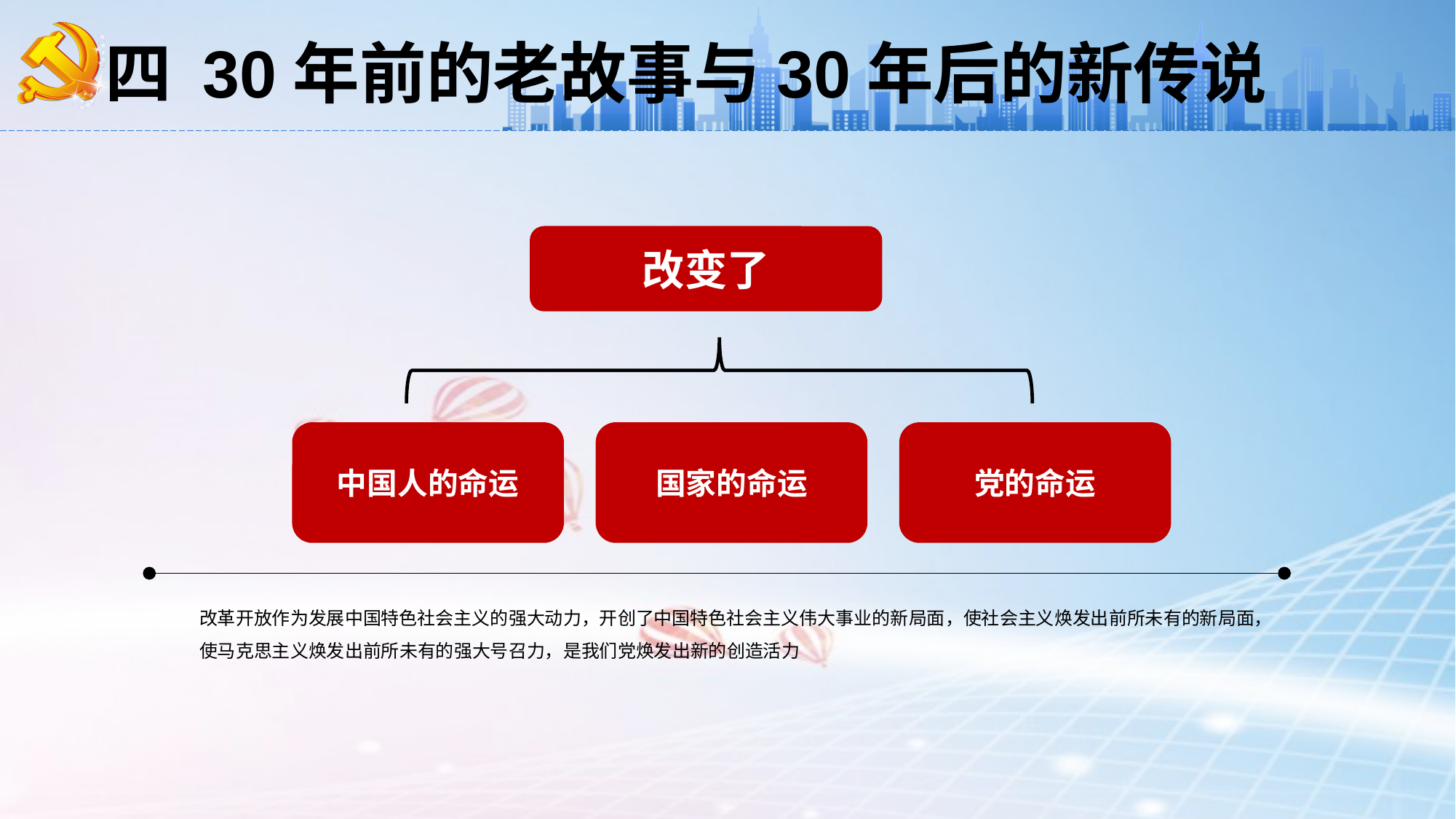

四 30年前的老故事与30年后的新传说

改变了
中国人的命运
国家的命运
党的命运

改革开放作为发展中国特色社会主义的强大动力，开创了中国特色社会主义伟大事业的新局面，使社会主义焕发出前所未有的新局面，使马克思主义焕发出前所未有的强大号召力，是我们党焕发出新的创造活力